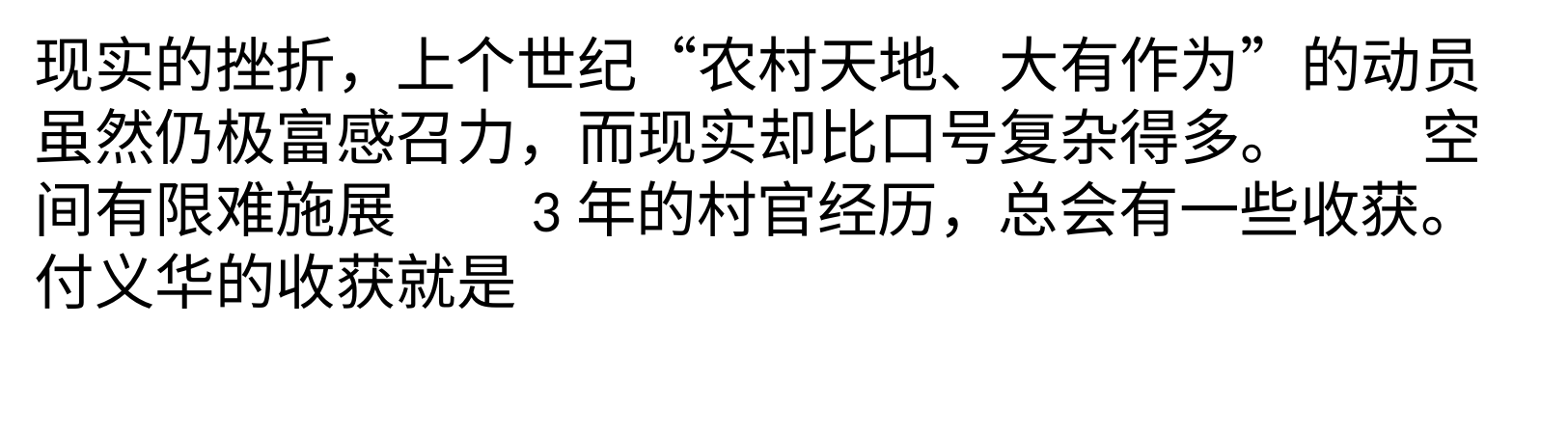

现实的挫折，上个世纪“农村天地、大有作为”的动员虽然仍极富感召力，而现实却比口号复杂得多。　　空间有限难施展　　3年的村官经历，总会有一些收获。付义华的收获就是